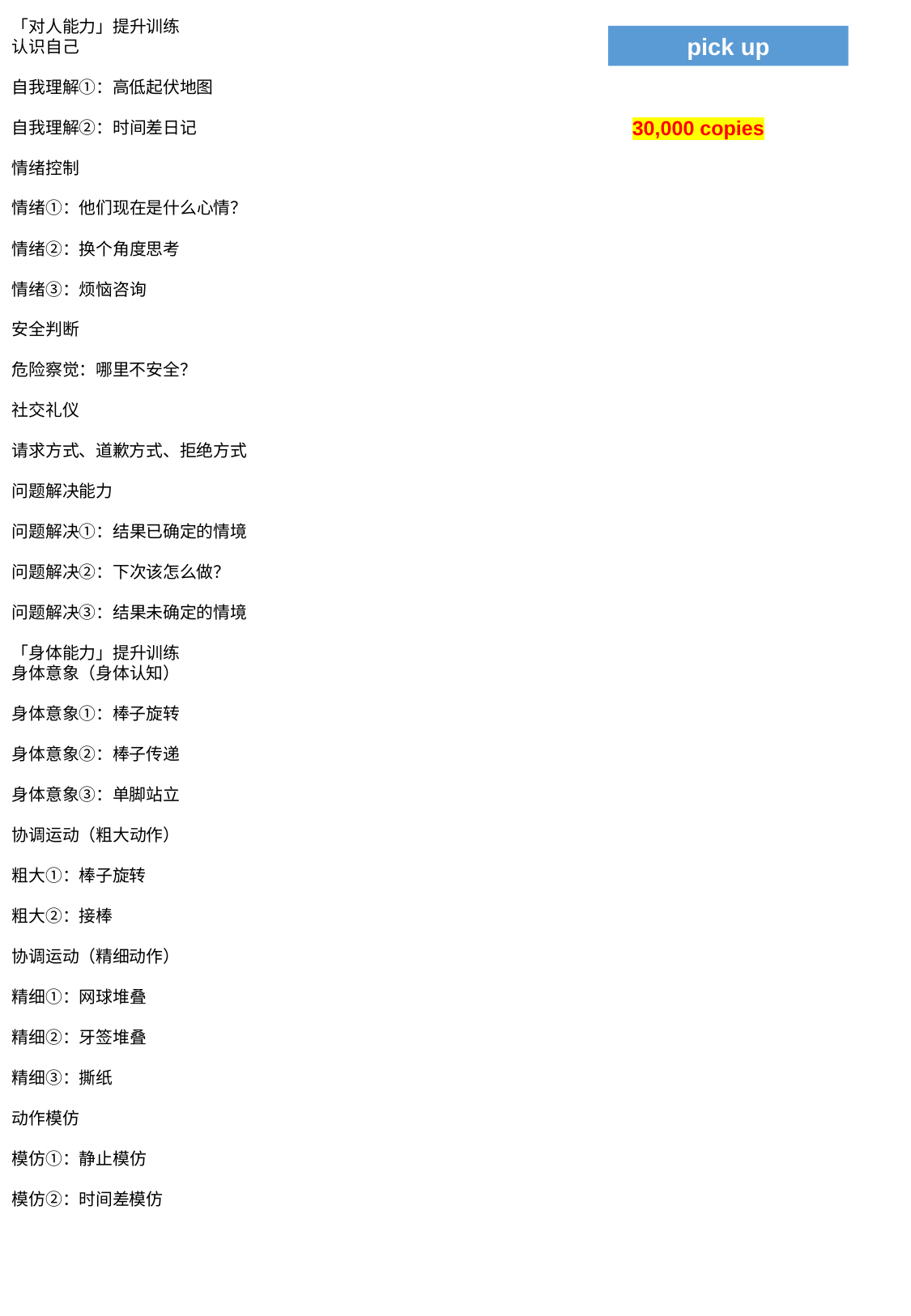

「对人能力」提升训练
认识自己

自我理解①：高低起伏地图

自我理解②：时间差日记

情绪控制

情绪①：他们现在是什么心情？

情绪②：换个角度思考

情绪③：烦恼咨询

安全判断

危险察觉：哪里不安全？

社交礼仪

请求方式、道歉方式、拒绝方式

问题解决能力

问题解决①：结果已确定的情境

问题解决②：下次该怎么做？

问题解决③：结果未确定的情境

「身体能力」提升训练
身体意象（身体认知）

身体意象①：棒子旋转

身体意象②：棒子传递

身体意象③：单脚站立

协调运动（粗大动作）

粗大①：棒子旋转

粗大②：接棒

协调运动（精细动作）

精细①：网球堆叠

精细②：牙签堆叠

精细③：撕纸

动作模仿

模仿①：静止模仿

模仿②：时间差模仿
pick up
30,000 copies
276